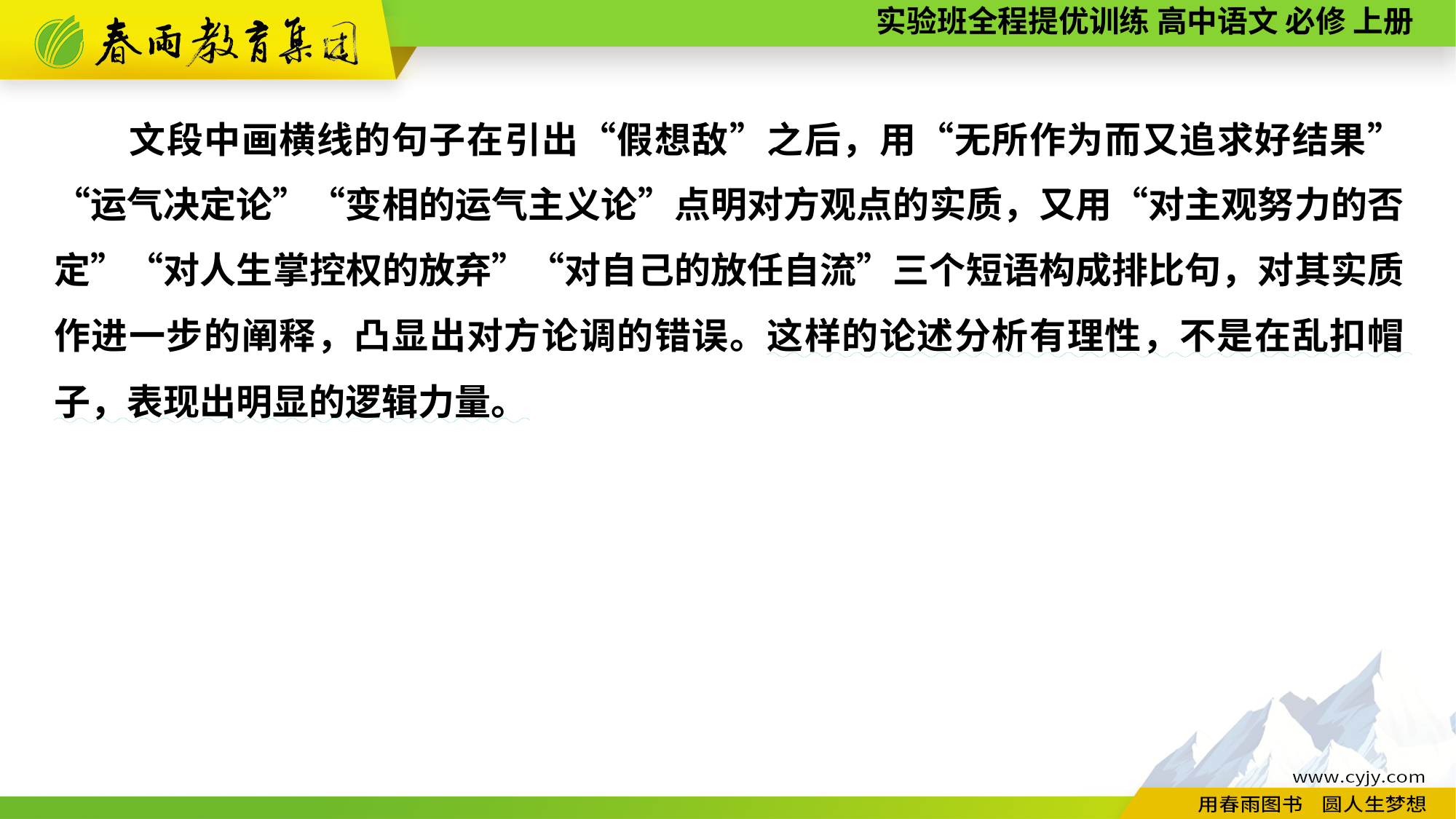

文段中画横线的句子在引出“假想敌”之后，用“无所作为而又追求好结果”“运气决定论”“变相的运气主义论”点明对方观点的实质，又用“对主观努力的否定”“对人生掌控权的放弃”“对自己的放任自流”三个短语构成排比句，对其实质作进一步的阐释，凸显出对方论调的错误。这样的论述分析有理性，不是在乱扣帽子，表现出明显的逻辑力量。